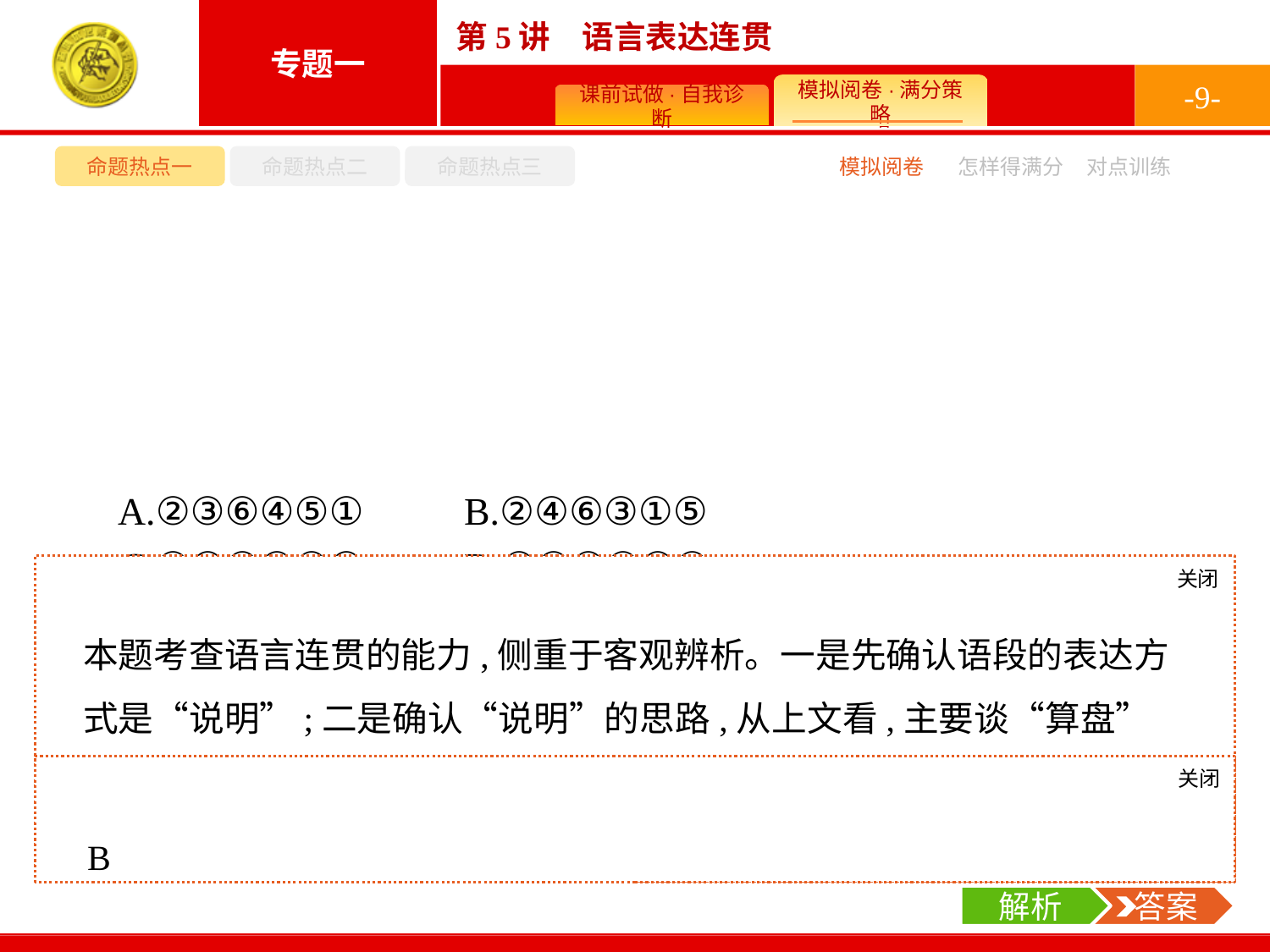

-9-
命题热点一
命题热点二
命题热点三
模拟阅卷
怎样得满分
对点训练
A.②③⑥④⑤①	B.②④⑥③①⑤
C.⑤①②⑥③④	D.⑤②③⑥④①

关闭
解析

本题考查语言连贯的能力,侧重于客观辨析。一是先确认语段的表达方式是“说明”;二是确认“说明”的思路,从上文看,主要谈“算盘”“口诀”两个方面;三看选项,排次序,②④主要说明算盘的结构及原理,⑥③①⑤则说明“口诀”的特点。故答案选B项。

关闭
解析
  答案

B
解析
  答案